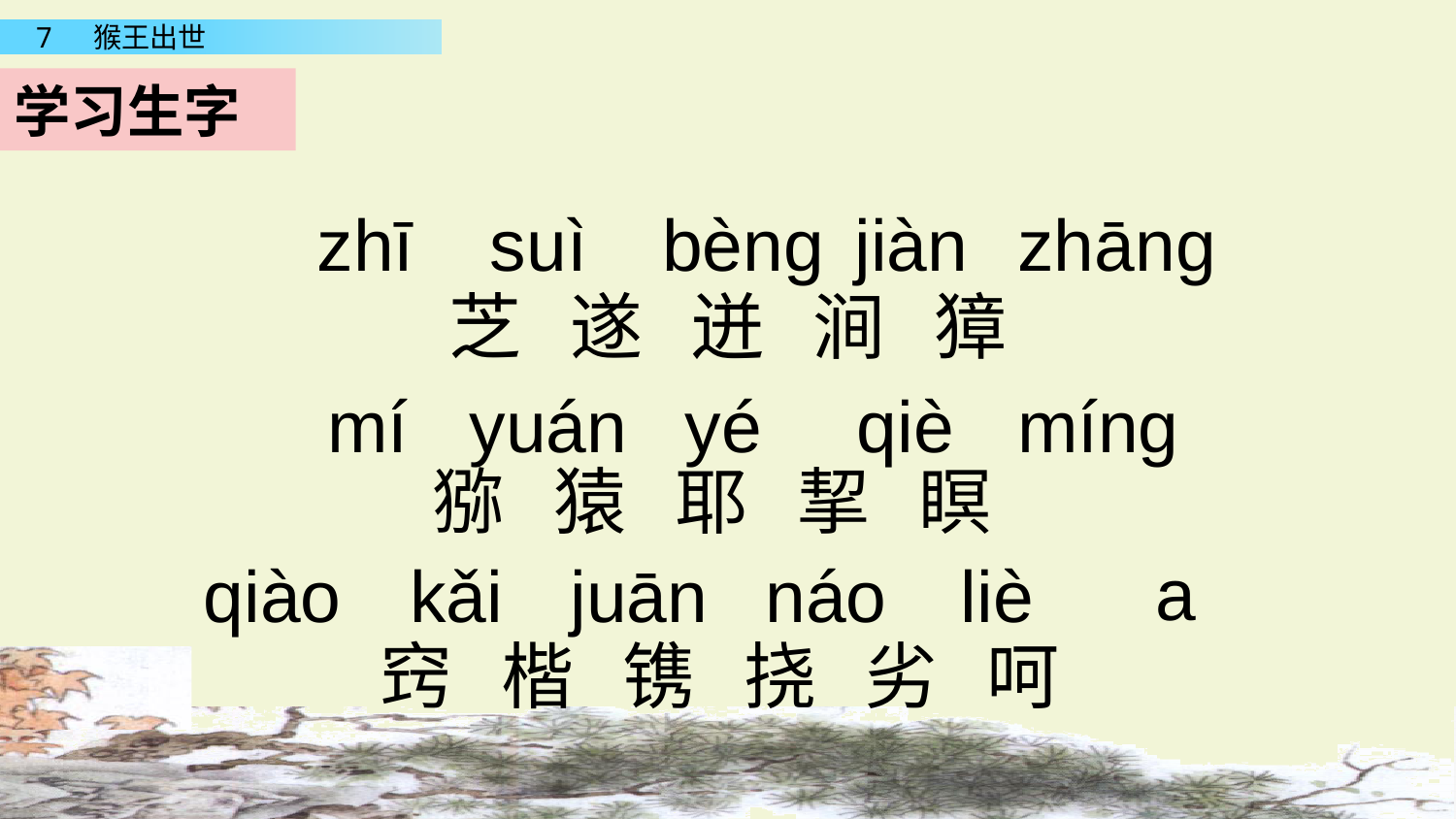

学习生字
zhī
suì
bèng
jiàn
zhāng
芝   遂   迸   涧   獐

猕   猿   耶   挈   瞑

窍   楷   镌   挠   劣   呵
mí
yuán
yé
qiè
míng
a
qiào
kǎi
juān
náo
liè